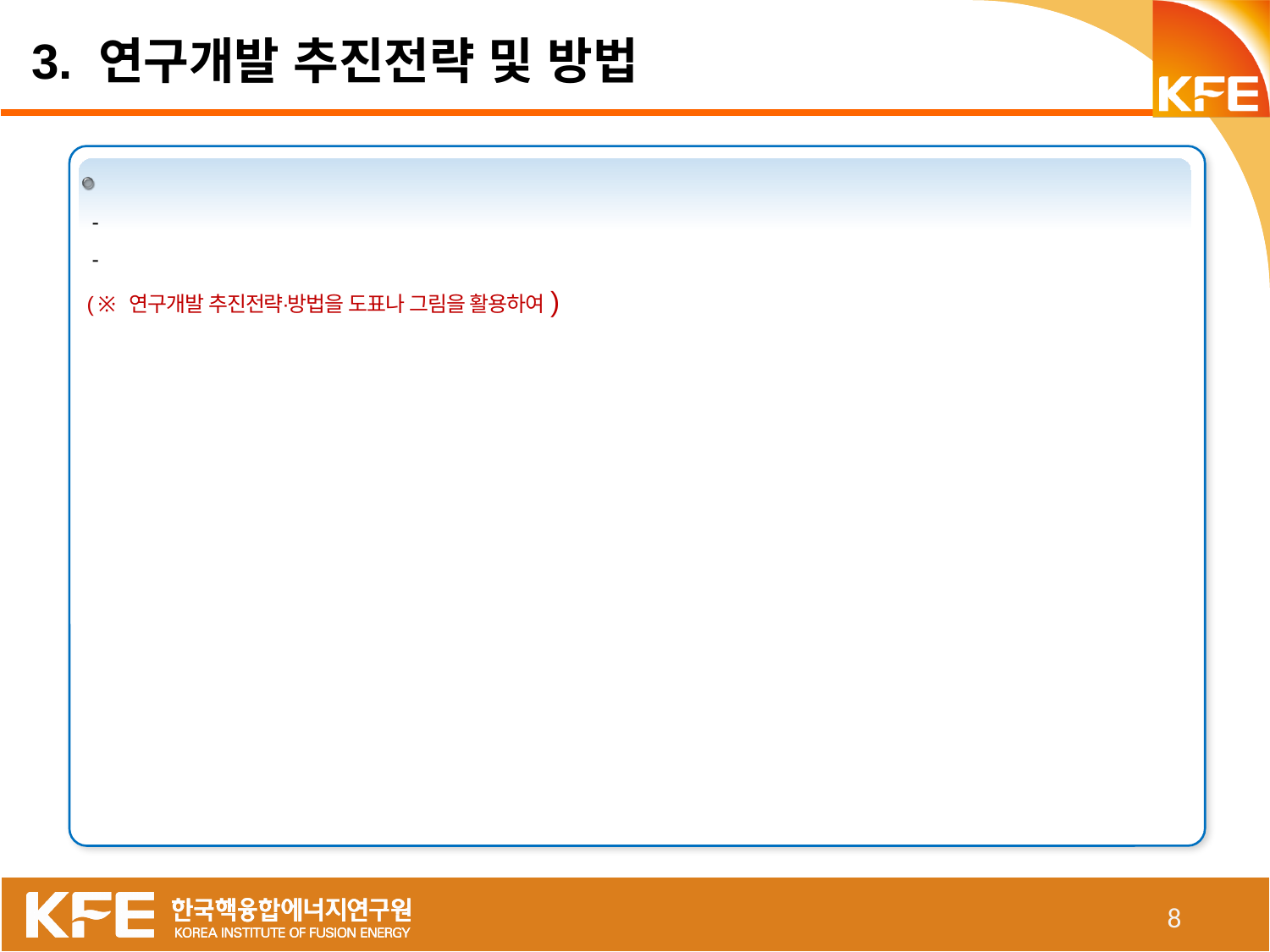

3. 연구개발 추진전략 및 방법

  -
  -
 ( ※ 연구개발 추진전략∙방법을 도표나 그림을 활용하여)